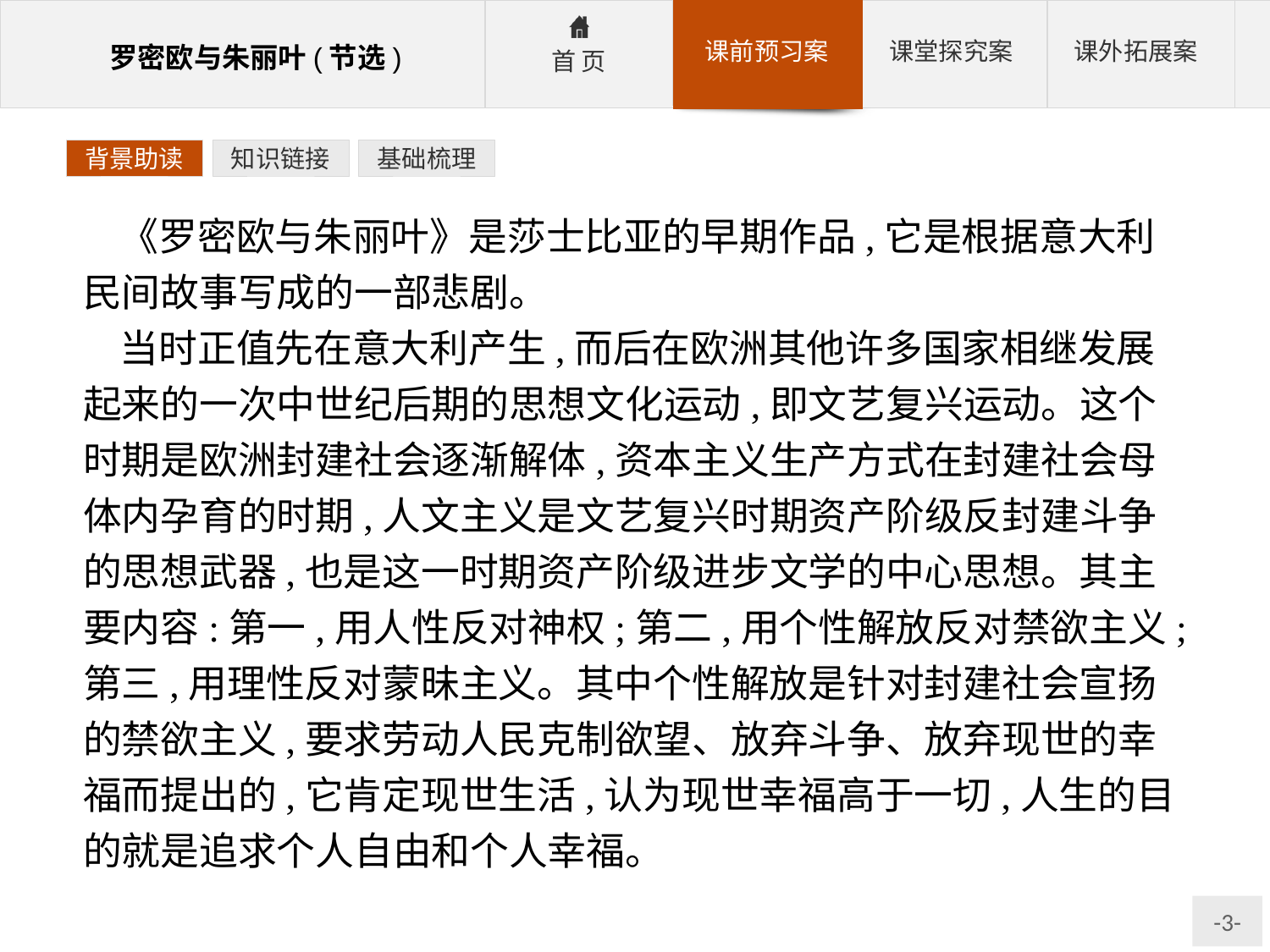

背景助读
知识链接
基础梳理
《罗密欧与朱丽叶》是莎士比亚的早期作品,它是根据意大利民间故事写成的一部悲剧。
当时正值先在意大利产生,而后在欧洲其他许多国家相继发展起来的一次中世纪后期的思想文化运动,即文艺复兴运动。这个时期是欧洲封建社会逐渐解体,资本主义生产方式在封建社会母体内孕育的时期,人文主义是文艺复兴时期资产阶级反封建斗争的思想武器,也是这一时期资产阶级进步文学的中心思想。其主要内容:第一,用人性反对神权;第二,用个性解放反对禁欲主义;第三,用理性反对蒙昧主义。其中个性解放是针对封建社会宣扬的禁欲主义,要求劳动人民克制欲望、放弃斗争、放弃现世的幸福而提出的,它肯定现世生活,认为现世幸福高于一切,人生的目的就是追求个人自由和个人幸福。